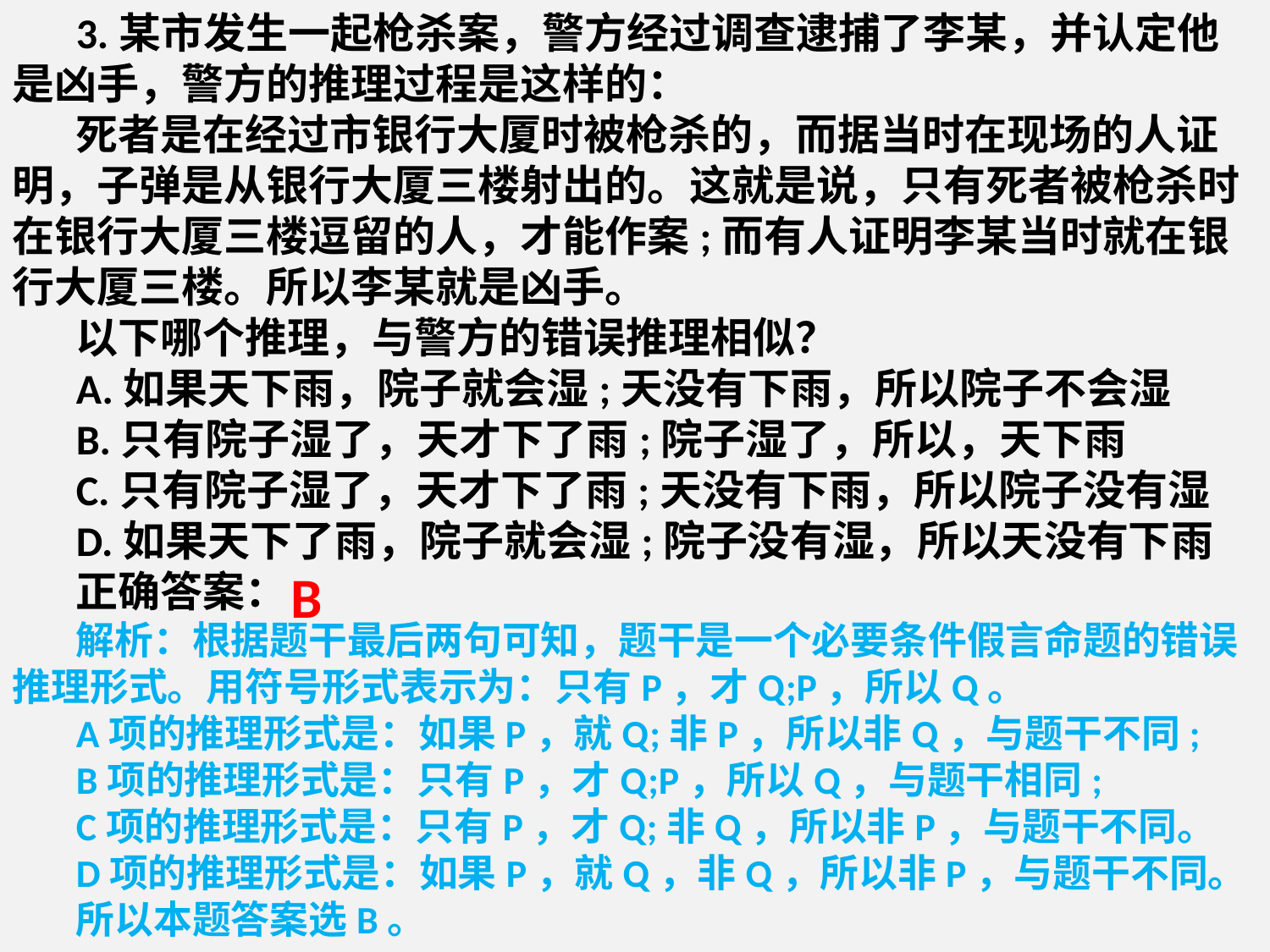

3.某市发生一起枪杀案，警方经过调查逮捕了李某，并认定他是凶手，警方的推理过程是这样的：
死者是在经过市银行大厦时被枪杀的，而据当时在现场的人证明，子弹是从银行大厦三楼射出的。这就是说，只有死者被枪杀时在银行大厦三楼逗留的人，才能作案;而有人证明李某当时就在银行大厦三楼。所以李某就是凶手。
以下哪个推理，与警方的错误推理相似？
A.如果天下雨，院子就会湿;天没有下雨，所以院子不会湿
B.只有院子湿了，天才下了雨;院子湿了，所以，天下雨
C.只有院子湿了，天才下了雨;天没有下雨，所以院子没有湿
D.如果天下了雨，院子就会湿;院子没有湿，所以天没有下雨
正确答案：
解析：根据题干最后两句可知，题干是一个必要条件假言命题的错误推理形式。用符号形式表示为：只有P，才Q;P，所以Q。
A项的推理形式是：如果P，就Q;非P，所以非Q，与题干不同;
B项的推理形式是：只有P，才Q;P，所以Q，与题干相同;
C项的推理形式是：只有P，才Q;非Q，所以非P，与题干不同。
D项的推理形式是：如果P，就Q，非Q，所以非P，与题干不同。
所以本题答案选B。
B